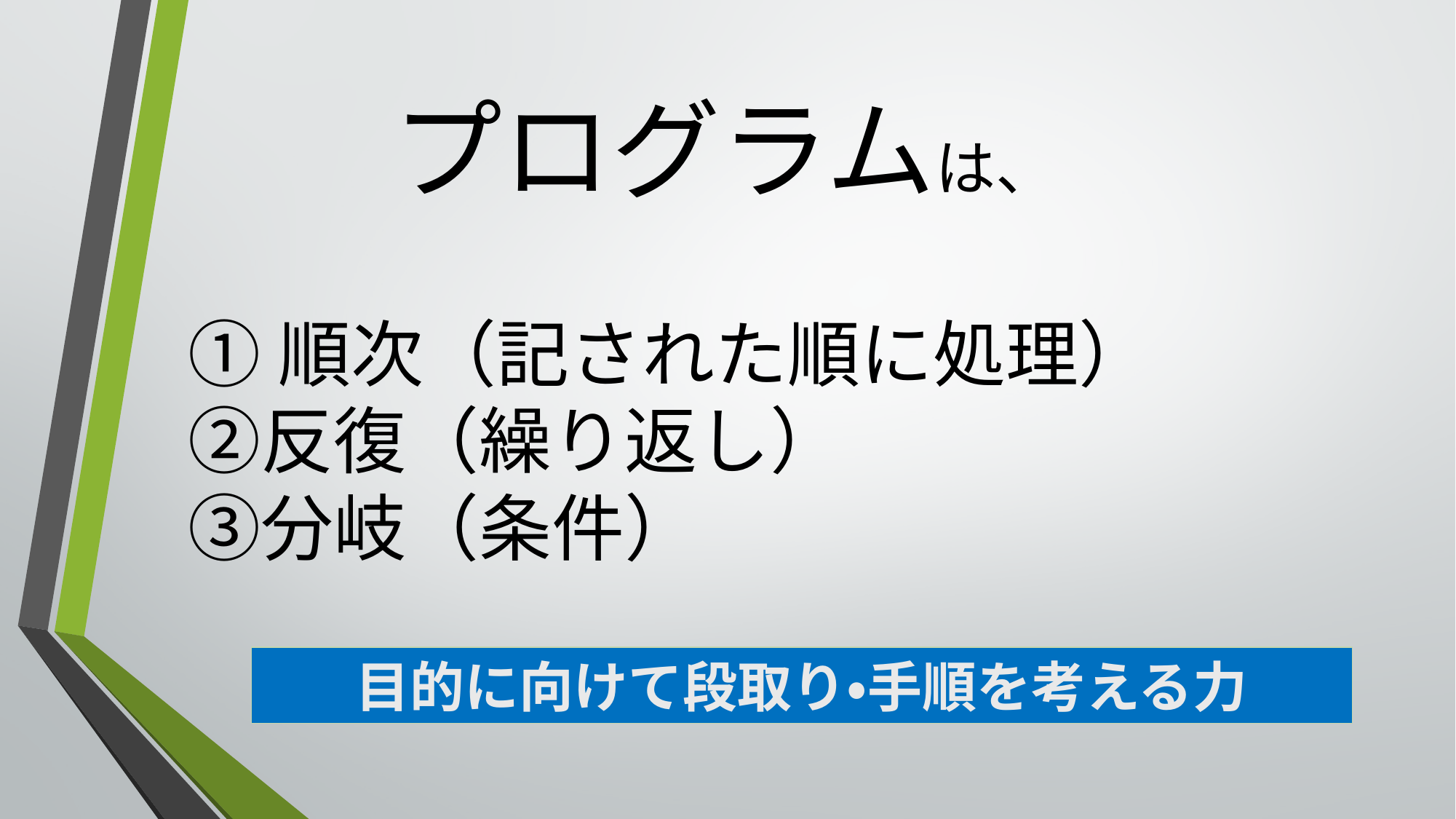

プログラムは、
# ①順次（記された順に処理） ②反復（繰り返し） ③分岐（条件）

目的に向けて段取り・手順を考える力